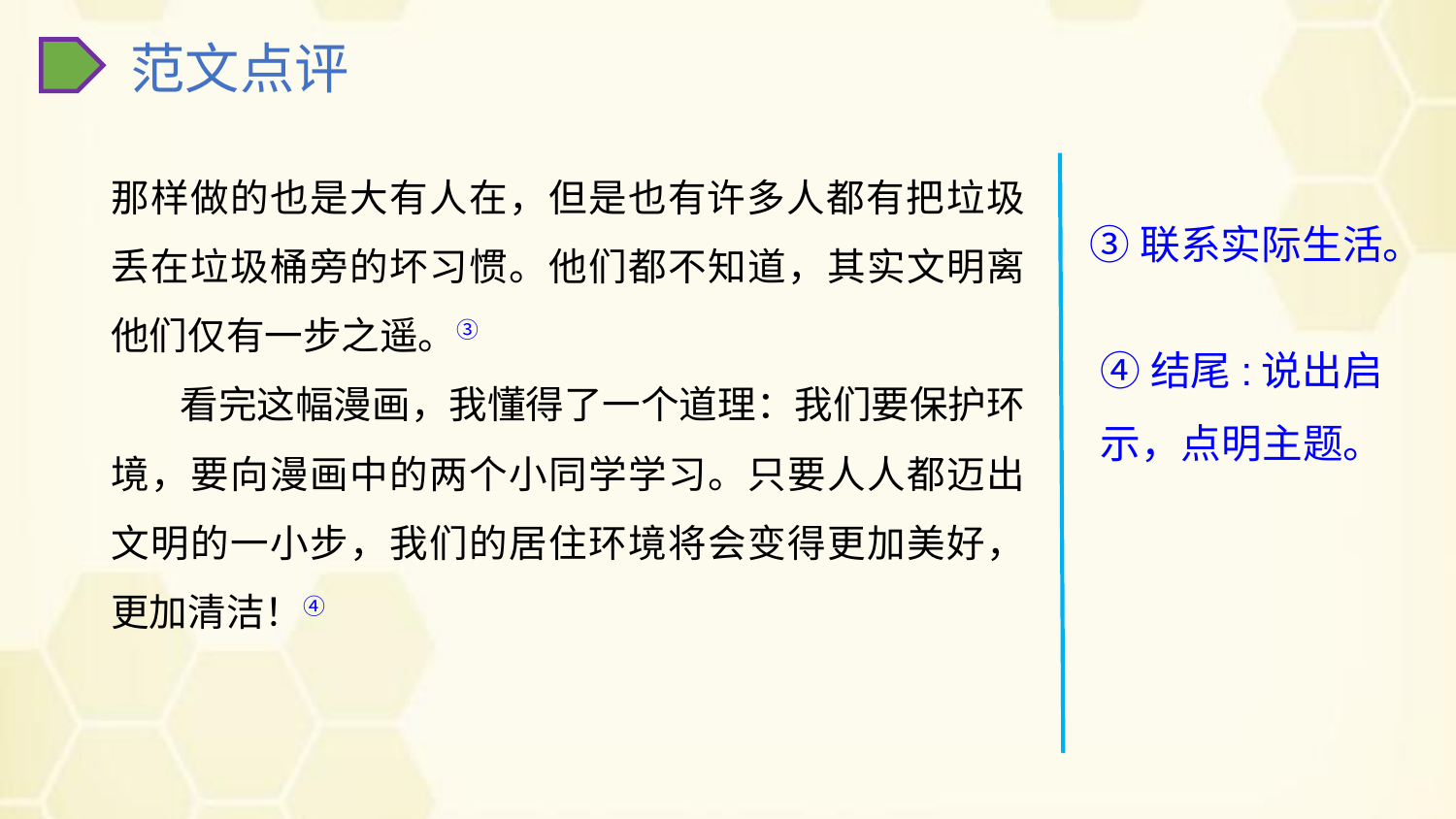

范文点评

那样做的也是大有人在，但是也有许多人都有把垃圾丢在垃圾桶旁的坏习惯。他们都不知道，其实文明离他们仅有一步之遥。③
       看完这幅漫画，我懂得了一个道理：我们要保护环境，要向漫画中的两个小同学学习。只要人人都迈出文明的一小步，我们的居住环境将会变得更加美好，更加清洁！④
③联系实际生活。
④结尾:说出启示，点明主题。